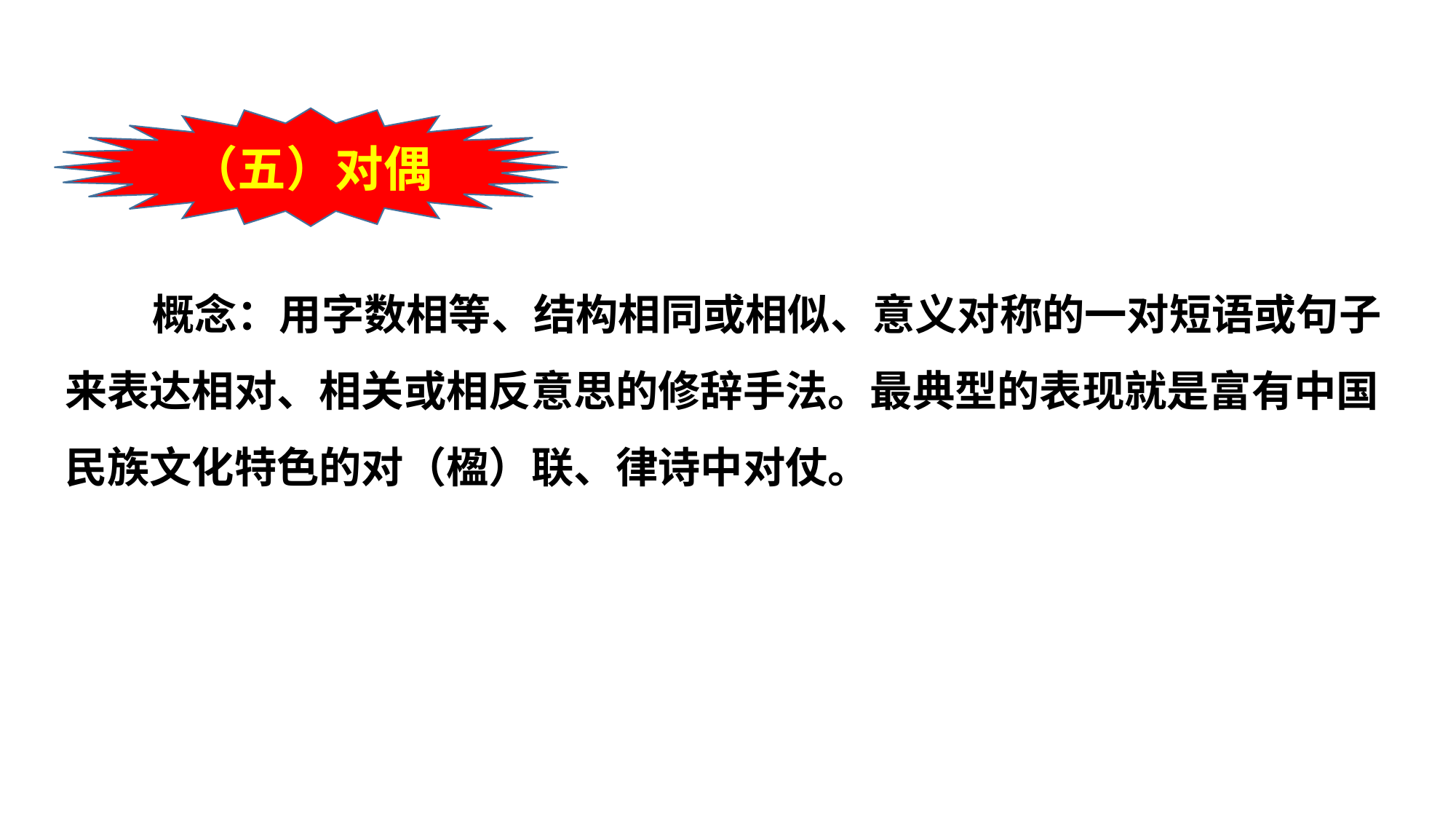

（五）对偶
        概念：用字数相等、结构相同或相似、意义对称的一对短语或句子来表达相对、相关或相反意思的修辞手法。最典型的表现就是富有中国民族文化特色的对（楹）联、律诗中对仗。